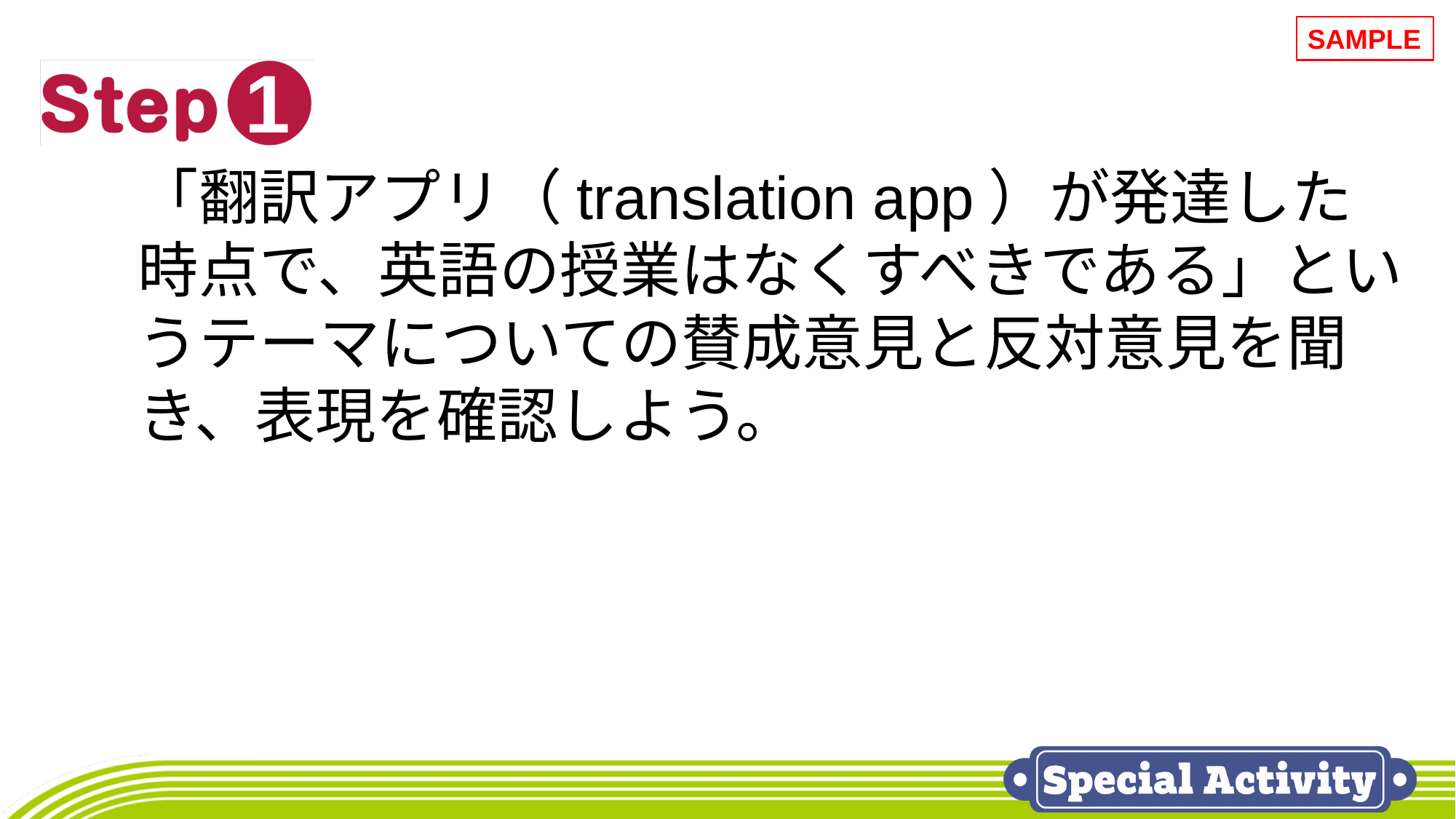

SAMPLE
1
「翻訳アプリ（translation app）が発達した時点で、英語の授業はなくすべきである」というテーマについての賛成意見と反対意見を聞き、表現を確認しよう。